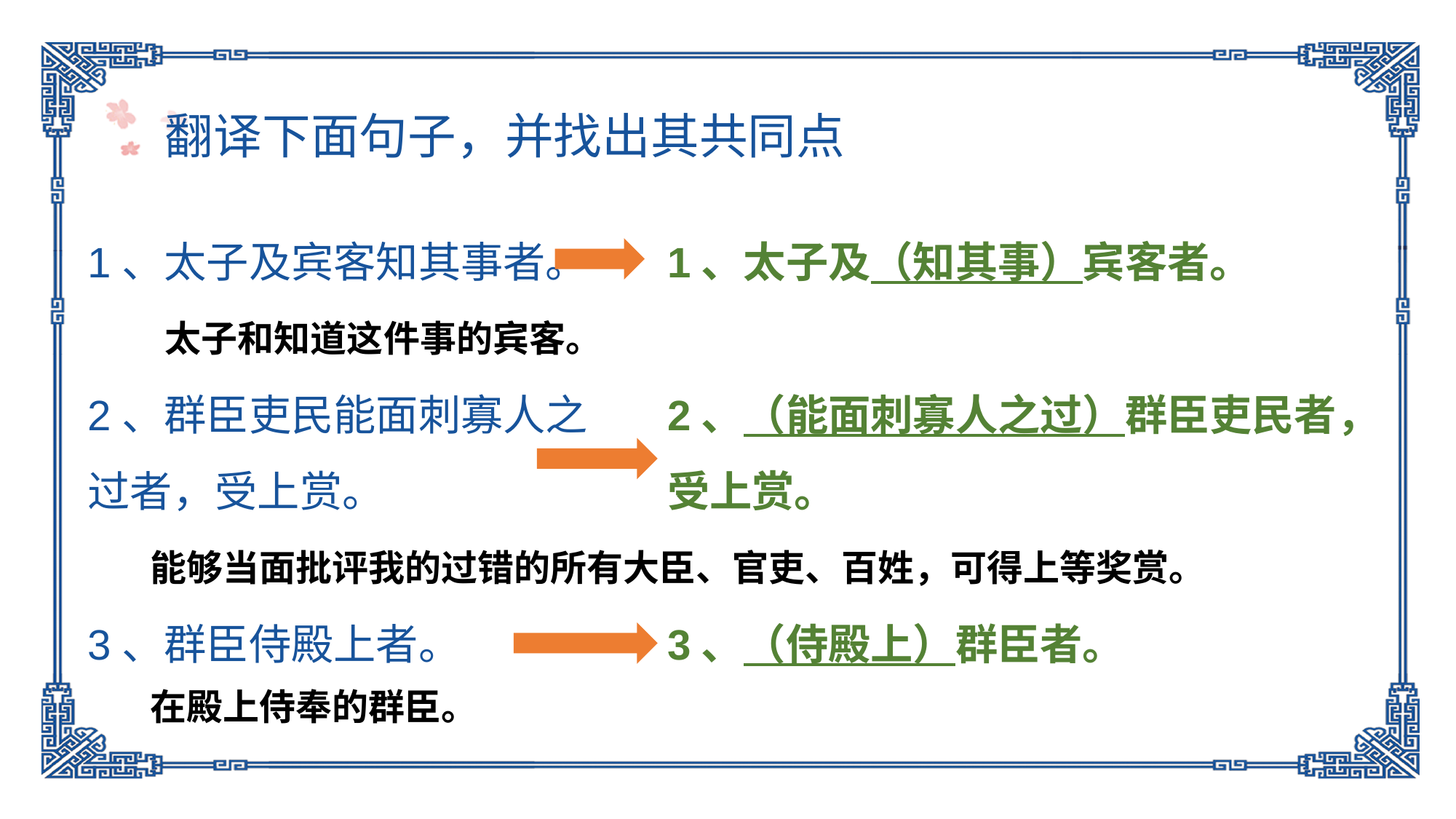

翻译下面句子，并找出其共同点
1、太子及宾客知其事者。

2、群臣吏民能面刺寡人之过者，受上赏。

3、群臣侍殿上者。
1、太子及（知其事）宾客者。

2、（能面刺寡人之过）群臣吏民者，受上赏。

3、（侍殿上）群臣者。

太子和知道这件事的宾客。

能够当面批评我的过错的所有大臣、官吏、百姓，可得上等奖赏。

在殿上侍奉的群臣。